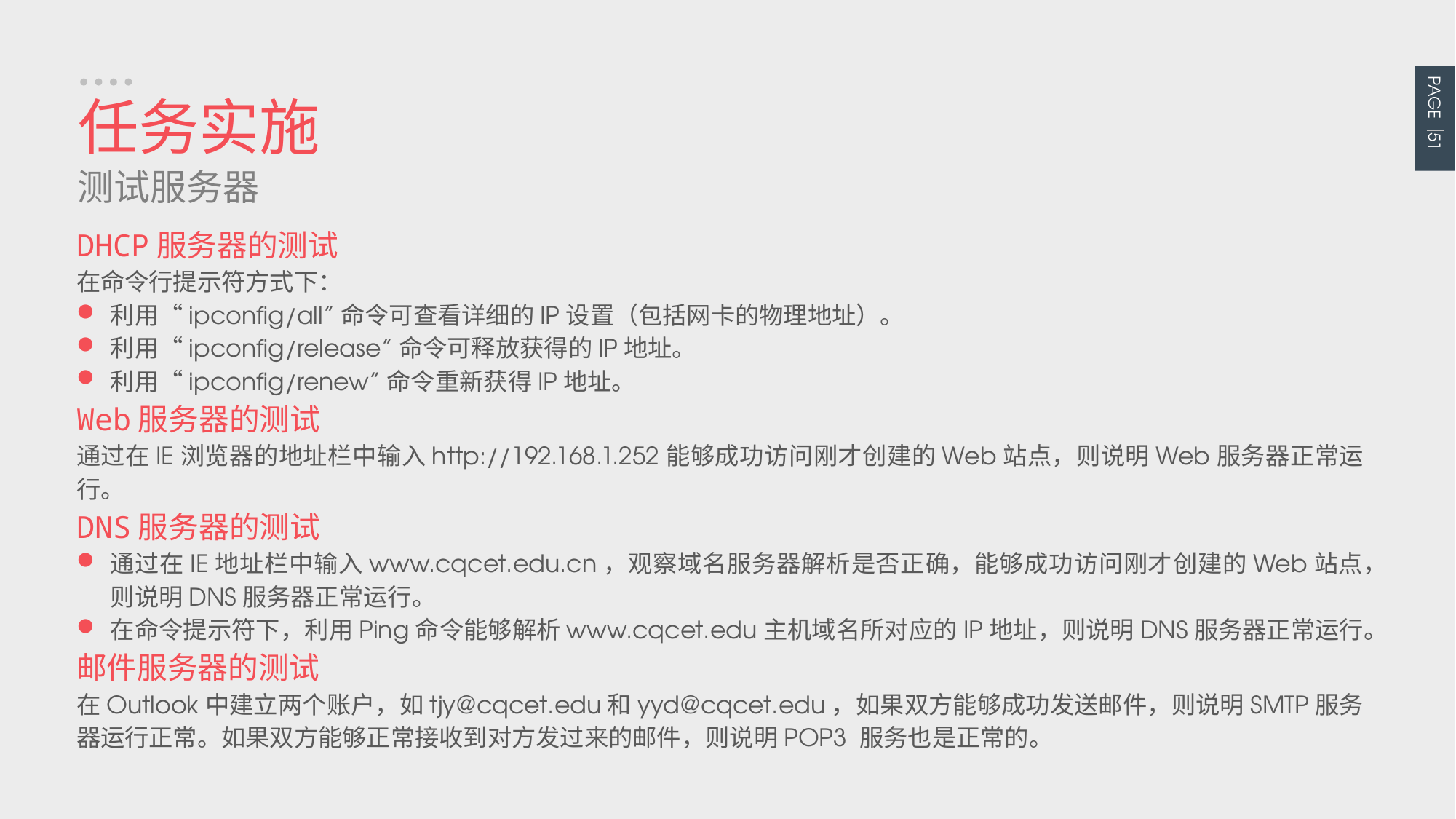

PAGE   51
任务实施
测试服务器
DHCP服务器的测试
在命令行提示符方式下：
利用“ipconfig/all”命令可查看详细的IP设置（包括网卡的物理地址）。
利用“ipconfig/release”命令可释放获得的IP地址。
利用“ipconfig/renew”命令重新获得IP地址。
Web服务器的测试
通过在IE浏览器的地址栏中输入http://192.168.1.252能够成功访问刚才创建的Web站点，则说明Web服务器正常运行。
DNS服务器的测试
通过在IE地址栏中输入www.cqcet.edu.cn，观察域名服务器解析是否正确，能够成功访问刚才创建的Web站点，则说明DNS服务器正常运行。
在命令提示符下，利用Ping命令能够解析www.cqcet.edu主机域名所对应的IP地址，则说明DNS服务器正常运行。
邮件服务器的测试
在Outlook中建立两个账户，如tjy@cqcet.edu和yyd@cqcet.edu，如果双方能够成功发送邮件，则说明SMTP服务器运行正常。如果双方能够正常接收到对方发过来的邮件，则说明POP3 服务也是正常的。